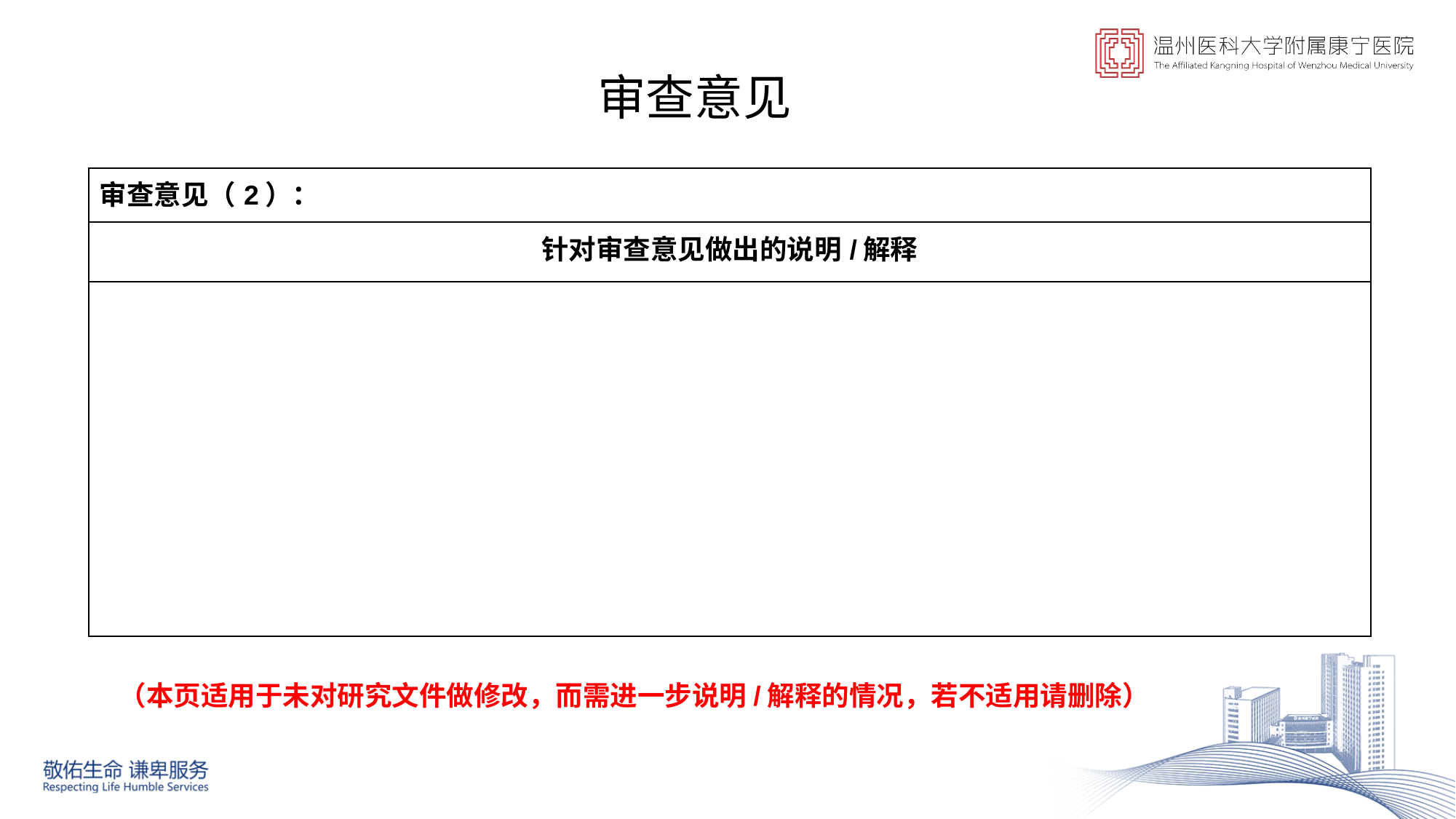

审查意见
| 审查意见（2）： |
| --- |
| 针对审查意见做出的说明/解释 |
|  |
（本页适用于未对研究文件做修改，而需进一步说明/解释的情况，若不适用请删除）